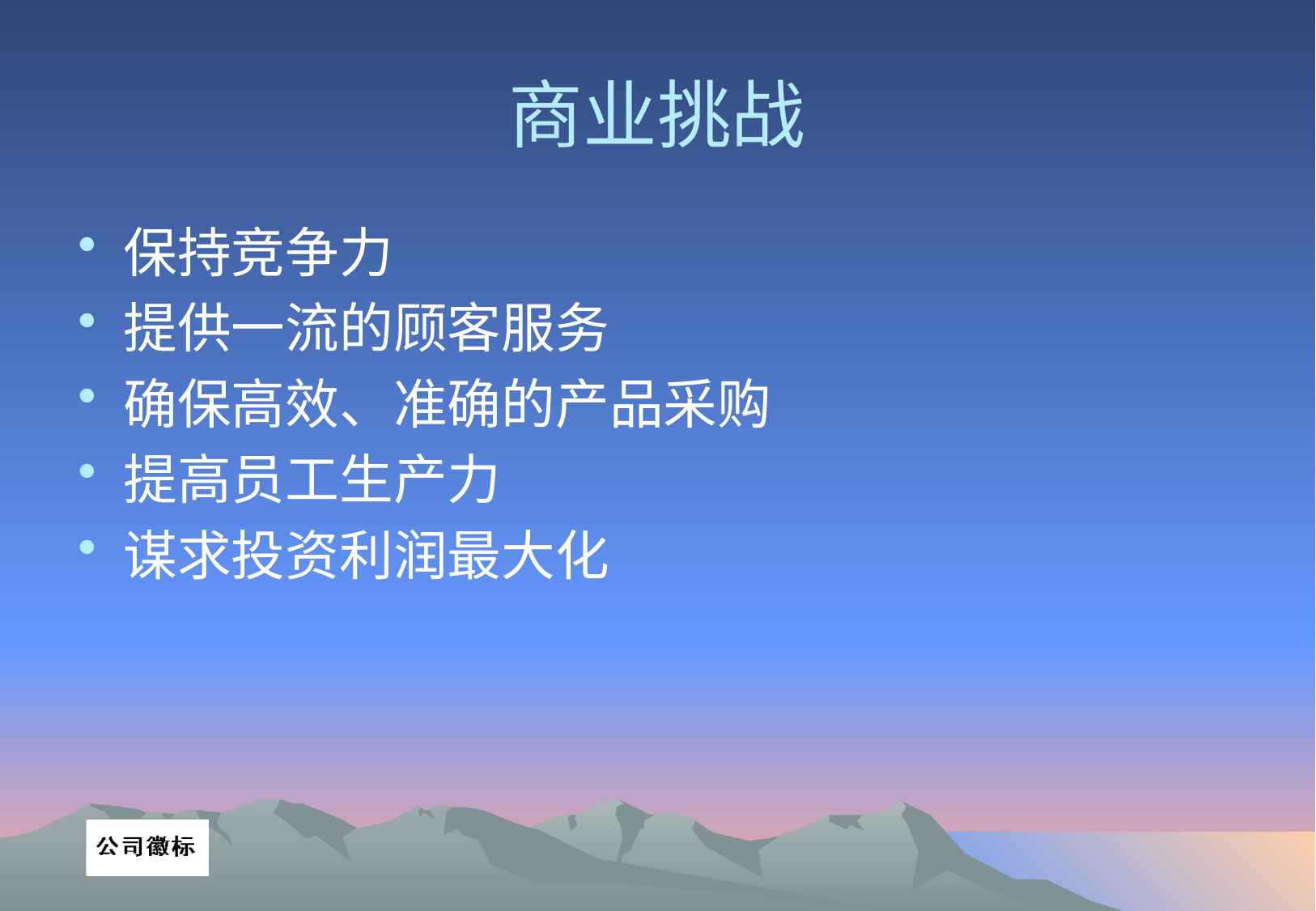

# 商业挑战
保持竞争力
提供一流的顾客服务
确保高效、准确的产品采购
提高员工生产力
谋求投资利润最大化